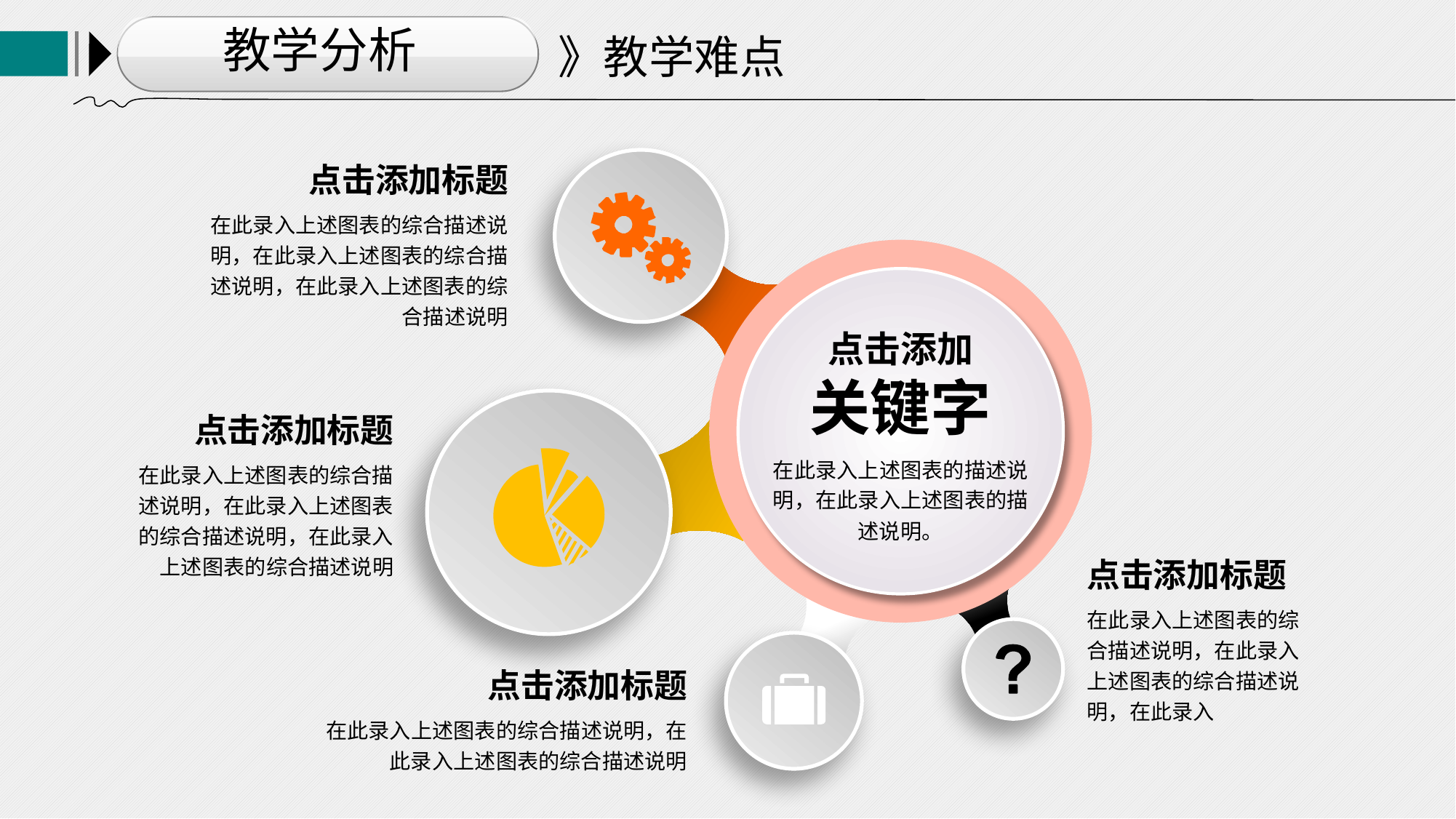

教学分析

》教学难点

点击添加标题
在此录入上述图表的综合描述说明，在此录入上述图表的综合描述说明，在此录入上述图表的综合描述说明

点击添加
关键字

点击添加标题
在此录入上述图表的描述说明，在此录入上述图表的描述说明。
在此录入上述图表的综合描述说明，在此录入上述图表的综合描述说明，在此录入上述图表的综合描述说明
点击添加标题

在此录入上述图表的综合描述说明，在此录入上述图表的综合描述说明，在此录入

点击添加标题
在此录入上述图表的综合描述说明，在此录入上述图表的综合描述说明